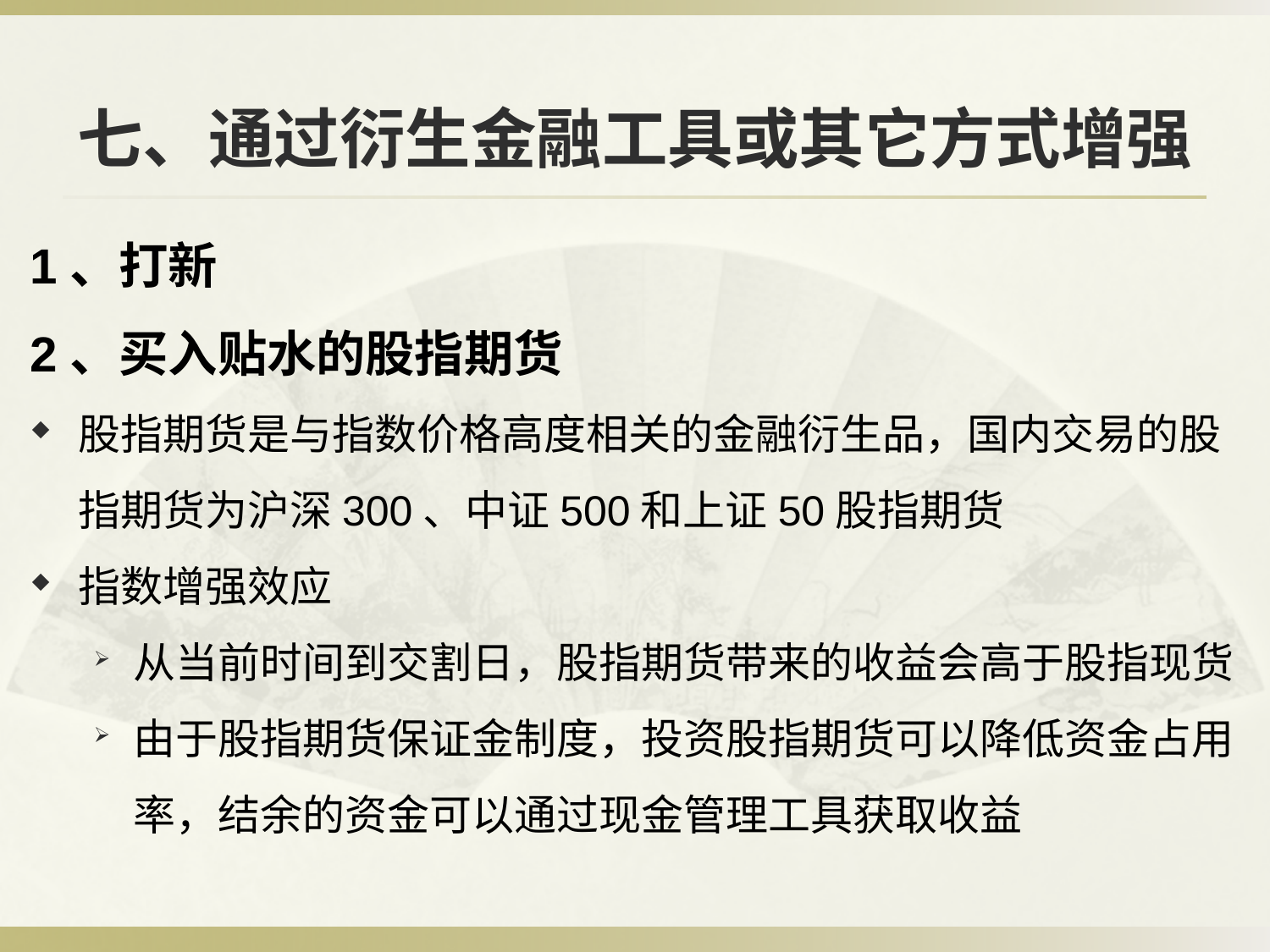

# 七、通过衍生金融工具或其它方式增强
1、打新
2、买入贴水的股指期货
股指期货是与指数价格高度相关的金融衍生品，国内交易的股指期货为沪深300、中证500和上证50股指期货
指数增强效应
从当前时间到交割日，股指期货带来的收益会高于股指现货
由于股指期货保证金制度，投资股指期货可以降低资金占用率，结余的资金可以通过现金管理工具获取收益